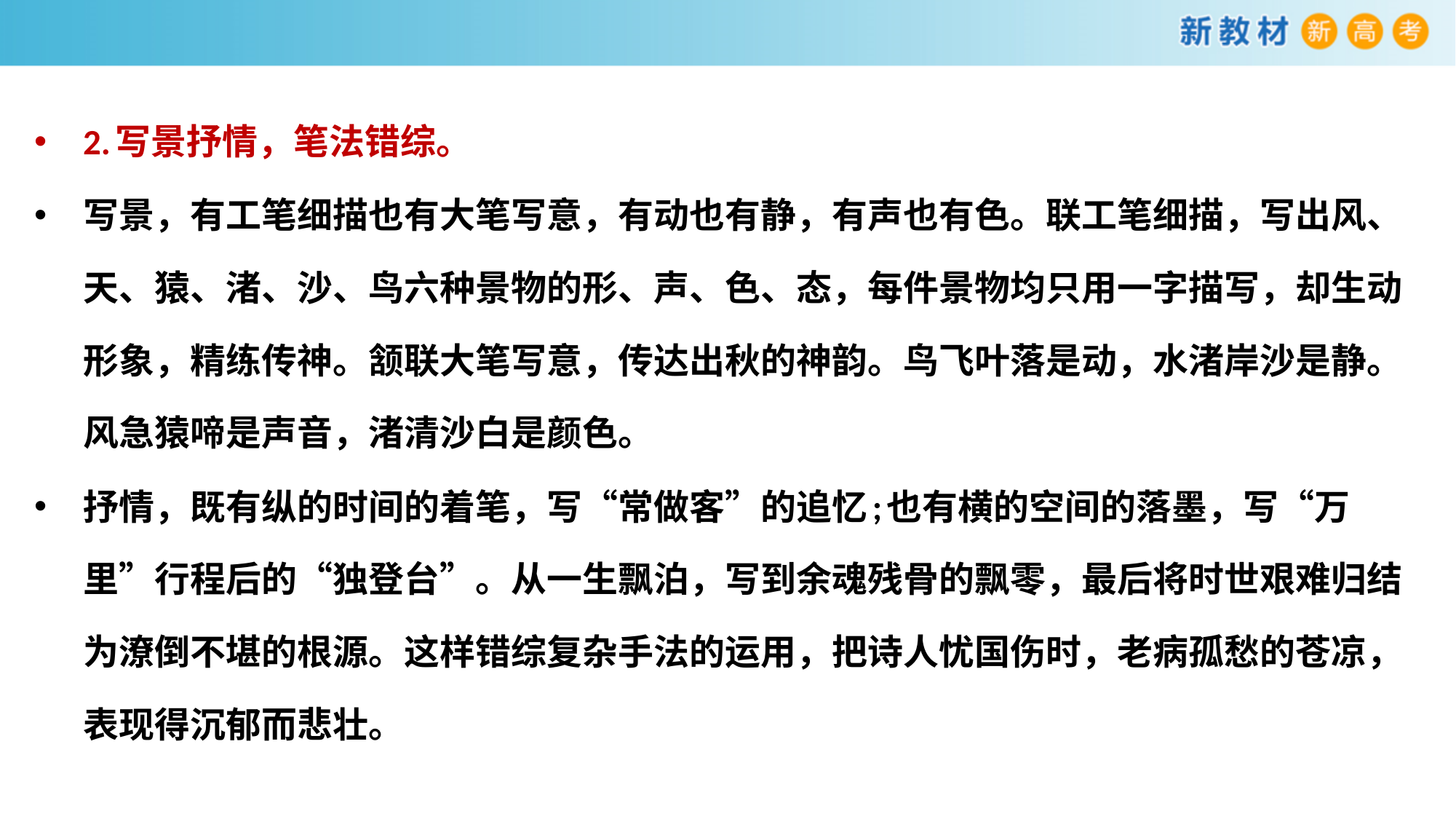

2.写景抒情，笔法错综。
写景，有工笔细描也有大笔写意，有动也有静，有声也有色。联工笔细描，写出风、天、猿、渚、沙、鸟六种景物的形、声、色、态，每件景物均只用一字描写，却生动形象，精练传神。颔联大笔写意，传达出秋的神韵。鸟飞叶落是动，水渚岸沙是静。风急猿啼是声音，渚清沙白是颜色。
抒情，既有纵的时间的着笔，写“常做客”的追忆;也有横的空间的落墨，写“万里”行程后的“独登台”。从一生飘泊，写到余魂残骨的飘零，最后将时世艰难归结为潦倒不堪的根源。这样错综复杂手法的运用，把诗人忧国伤时，老病孤愁的苍凉，表现得沉郁而悲壮。